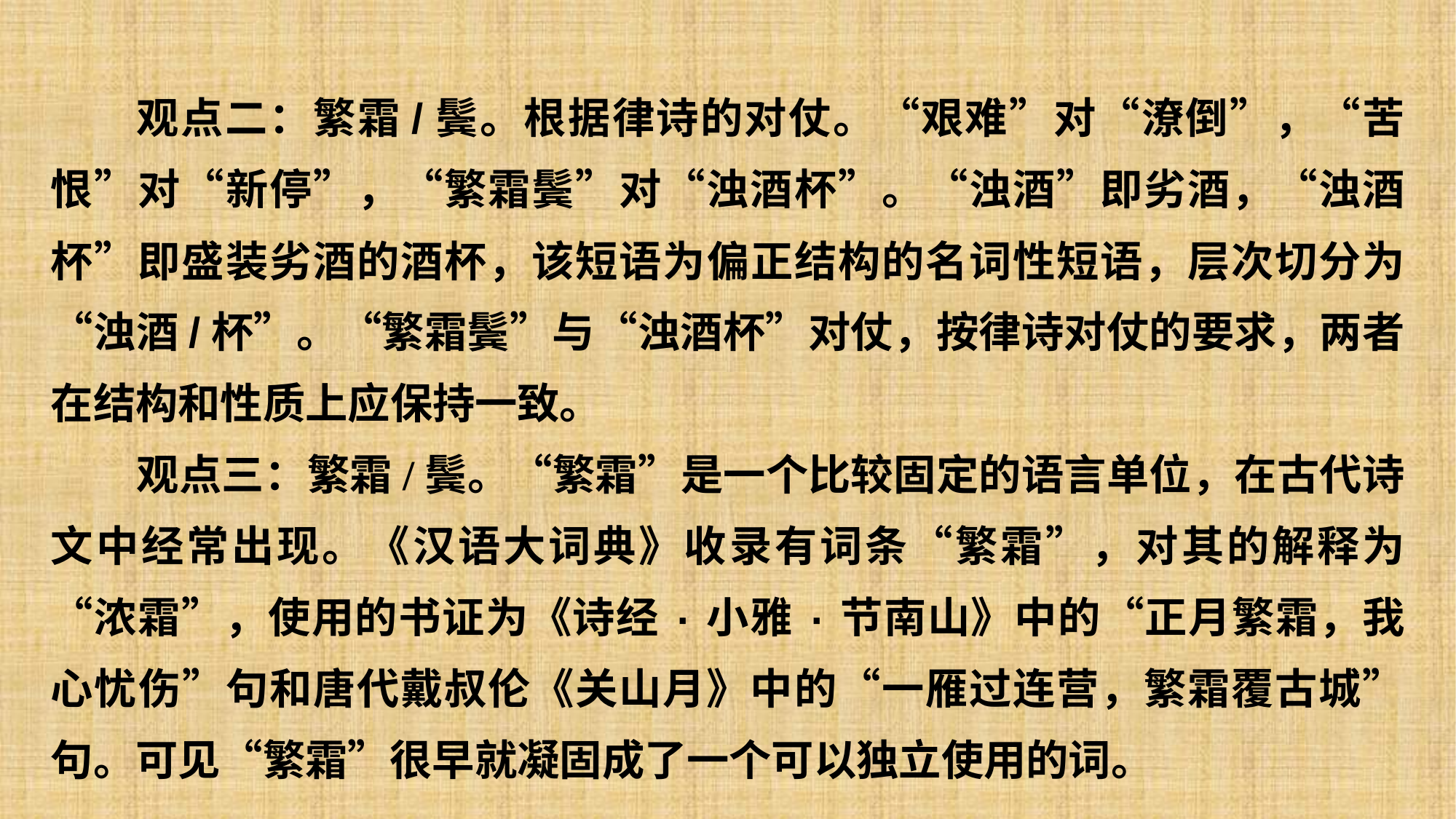

观点二：繁霜/鬓。根据律诗的对仗。“艰难”对“潦倒”，“苦恨”对“新停”，“繁霜鬓”对“浊酒杯”。“浊酒”即劣酒，“浊酒杯”即盛装劣酒的酒杯，该短语为偏正结构的名词性短语，层次切分为“浊酒/杯”。“繁霜鬓”与“浊酒杯”对仗，按律诗对仗的要求，两者在结构和性质上应保持一致。
观点三：繁霜/鬓。“繁霜”是一个比较固定的语言单位，在古代诗文中经常出现。《汉语大词典》收录有词条“繁霜”，对其的解释为“浓霜”，使用的书证为《诗经·小雅·节南山》中的“正月繁霜，我心忧伤”句和唐代戴叔伦《关山月》中的“一雁过连营，繁霜覆古城”句。可见“繁霜”很早就凝固成了一个可以独立使用的词。